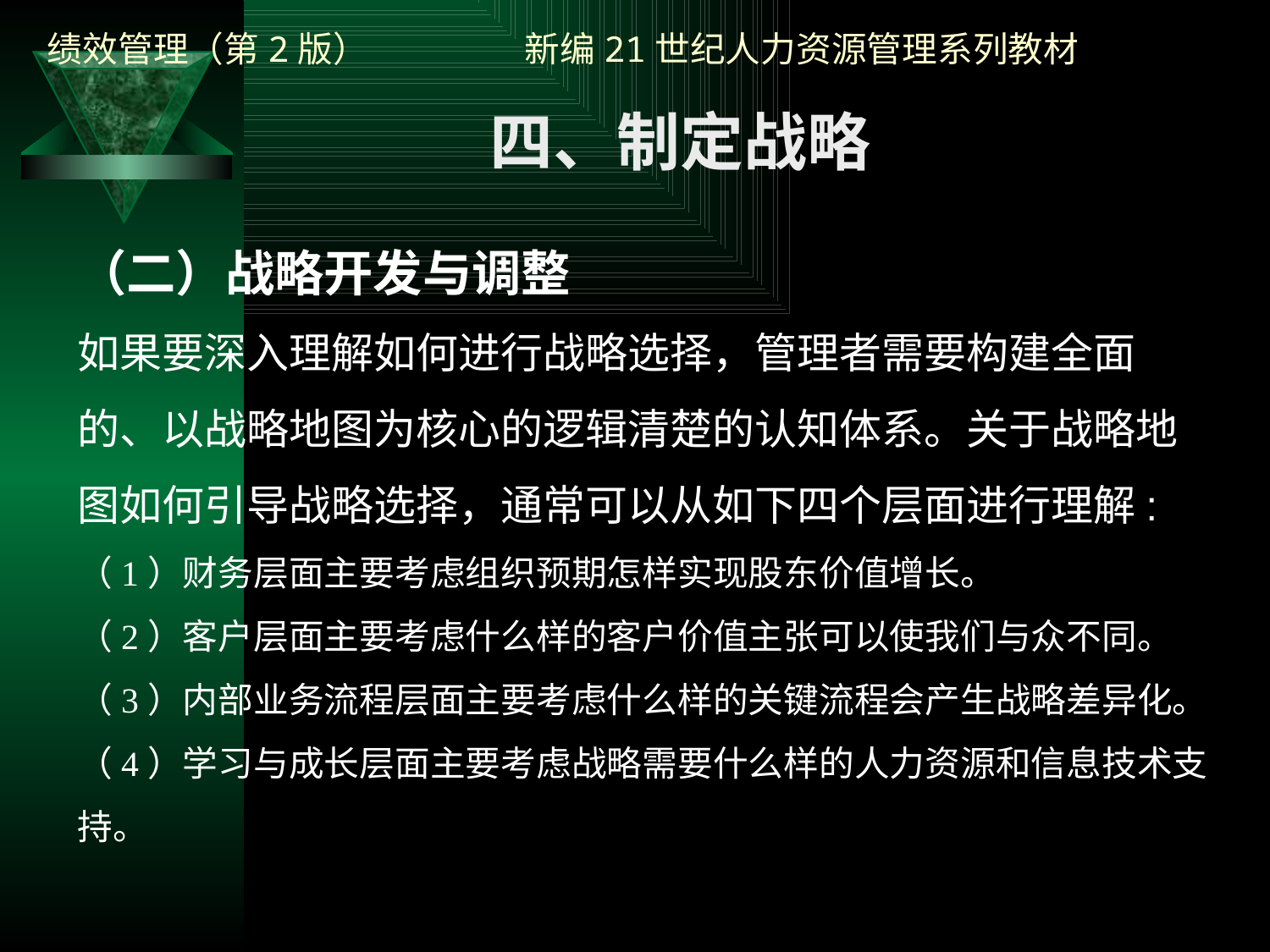

四、制定战略
（二）战略开发与调整
如果要深入理解如何进行战略选择，管理者需要构建全面的、以战略地图为核心的逻辑清楚的认知体系。关于战略地图如何引导战略选择，通常可以从如下四个层面进行理解:
（1）财务层面主要考虑组织预期怎样实现股东价值增长。
（2）客户层面主要考虑什么样的客户价值主张可以使我们与众不同。
（3）内部业务流程层面主要考虑什么样的关键流程会产生战略差异化。
（4）学习与成长层面主要考虑战略需要什么样的人力资源和信息技术支持。